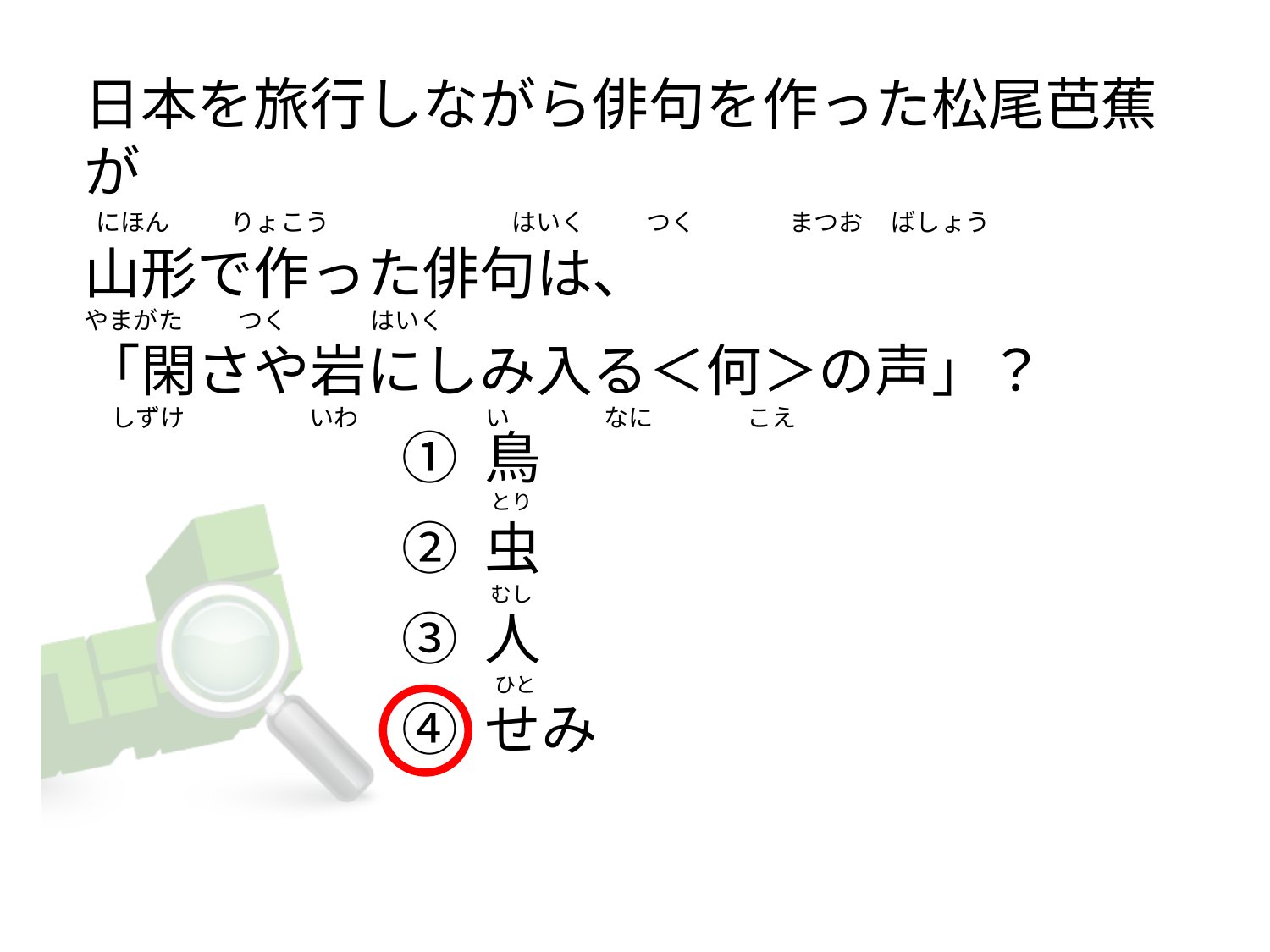

# 日本を旅行しながら俳句を作った松尾芭蕉が   にほん           りょこう                                 はいく           つく                 まつお     ばしょう 山形で作った俳句は、 やまがた          つく               はいく                      「閑さや岩にしみ入る＜何＞の声」？      しずけ　　　　　いわ                       い                 なに                 こえ
① 鳥
② 虫
③ 人
④ せみ
 とり
 むし
  ひと